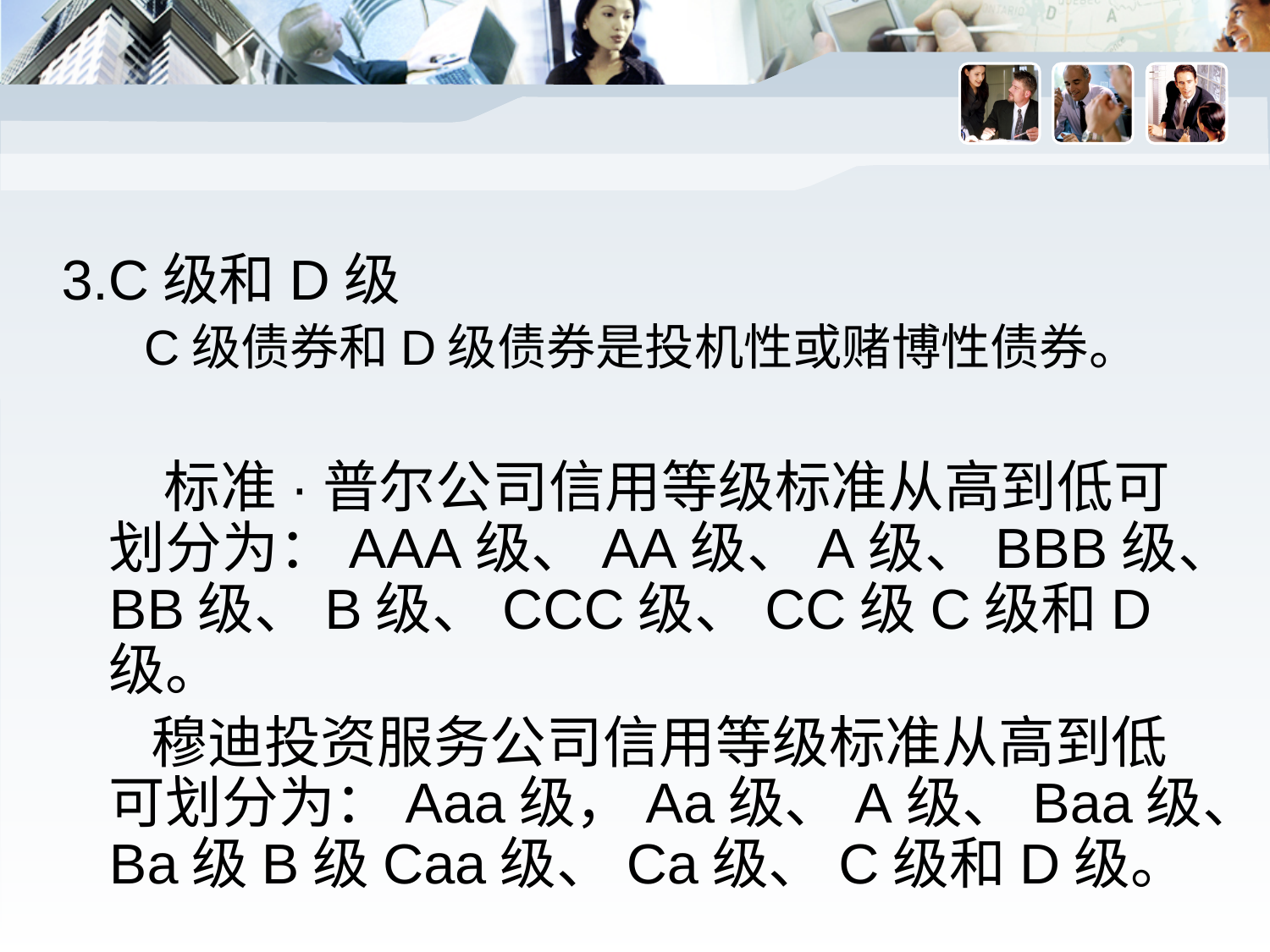

3.C级和D级
      C级债券和D级债券是投机性或赌博性债券。

       标准·普尔公司信用等级标准从高到低可划分为：AAA级、AA级、A级、BBB级、BB级、B级、CCC级、CC级C级和D级。
      穆迪投资服务公司信用等级标准从高到低可划分为：Aaa级，Aa级、A级、Baa级、Ba级B级Caa级、Ca级、C级和D级。